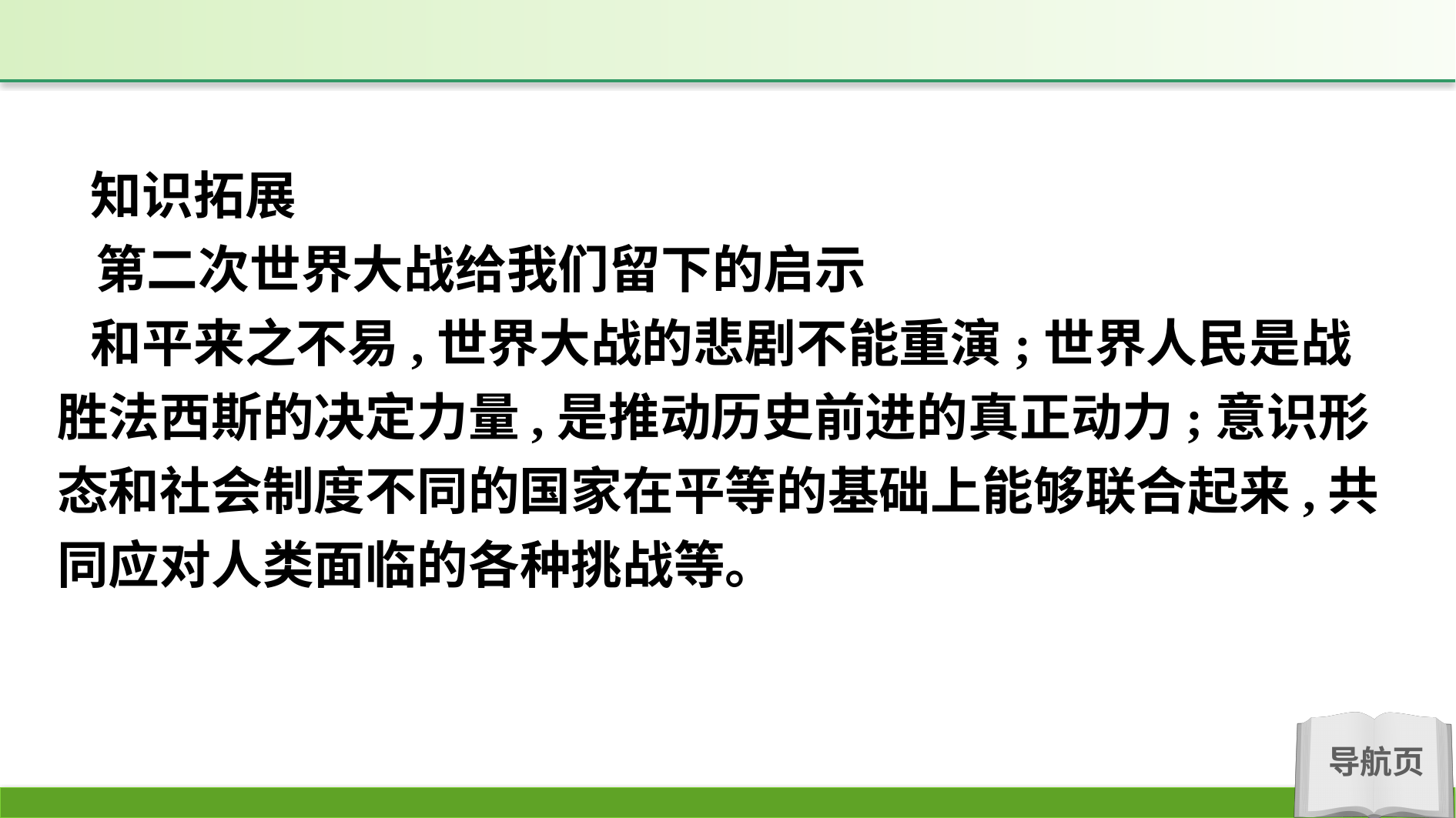

知识拓展
第二次世界大战给我们留下的启示
和平来之不易,世界大战的悲剧不能重演;世界人民是战胜法西斯的决定力量,是推动历史前进的真正动力;意识形态和社会制度不同的国家在平等的基础上能够联合起来,共同应对人类面临的各种挑战等。